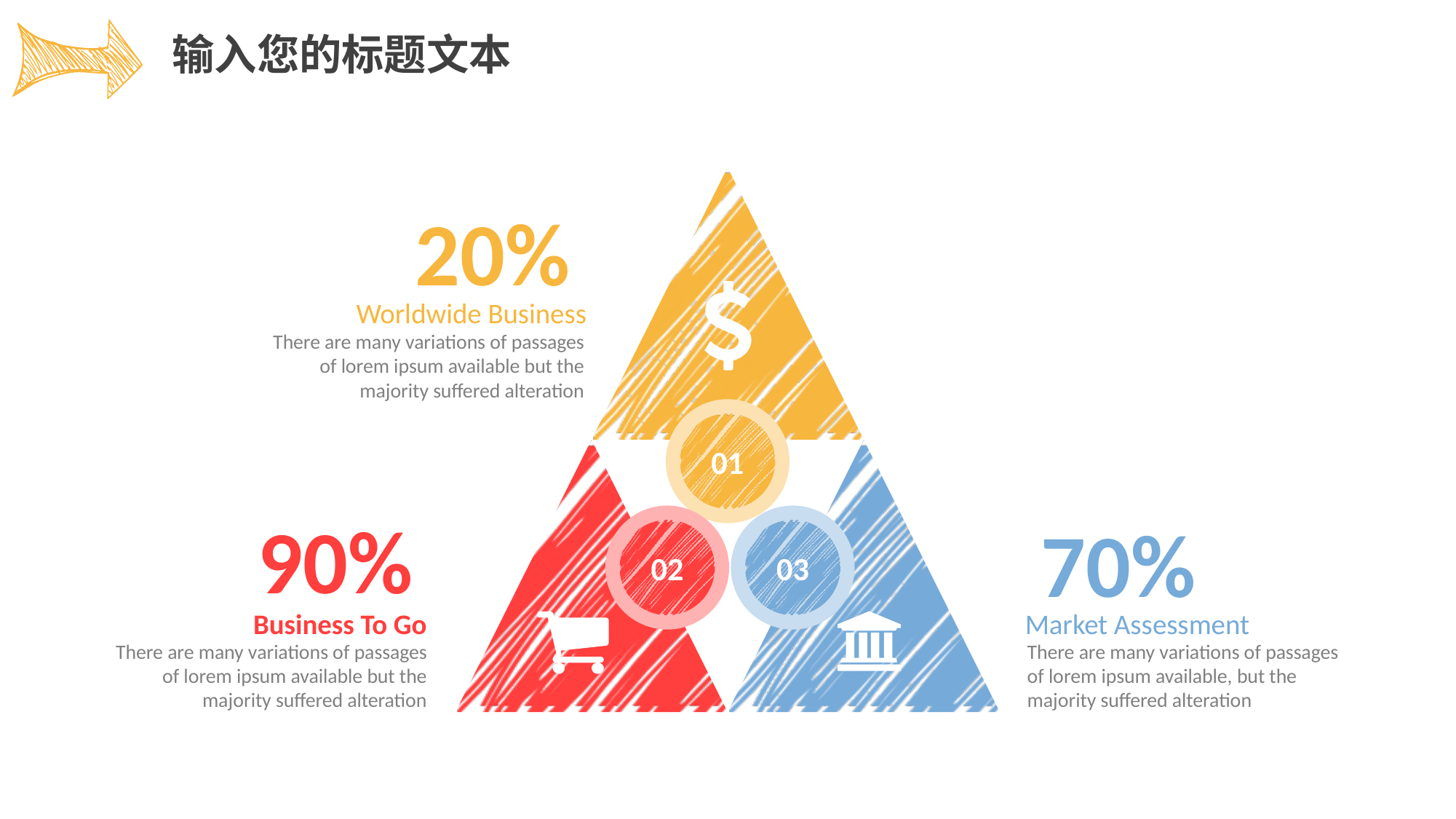

输入您的标题文本

20%

Worldwide Business
There are many variations of passages of lorem ipsum available but the majority suffered alteration

01

90%

02

03
70%
Market Assessment
There are many variations of passages of lorem ipsum available, but the majority suffered alteration
Business To Go
There are many variations of passages of lorem ipsum available but the majority suffered alteration